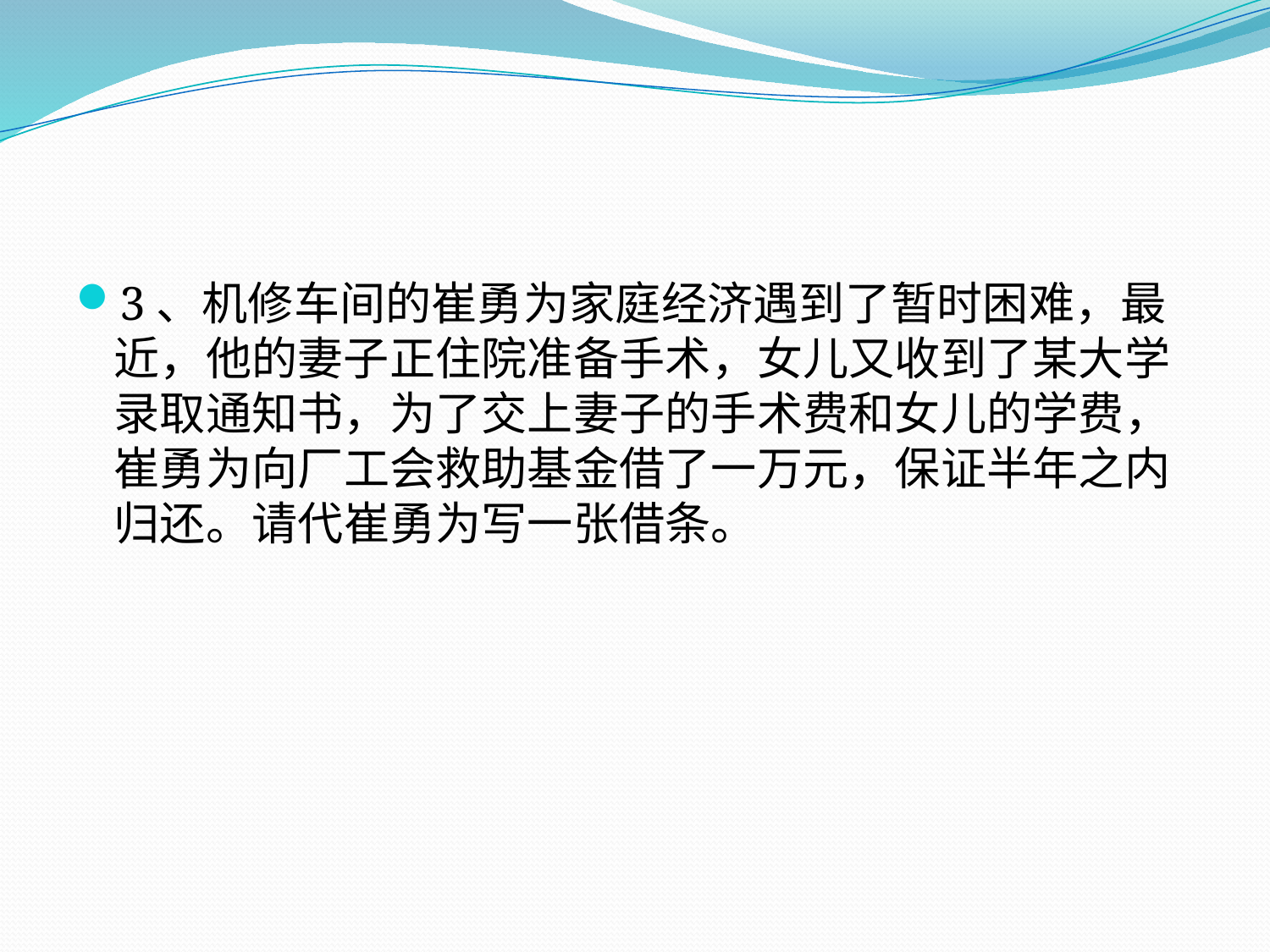

#
3、机修车间的崔勇为家庭经济遇到了暂时困难，最近，他的妻子正住院准备手术，女儿又收到了某大学录取通知书，为了交上妻子的手术费和女儿的学费，崔勇为向厂工会救助基金借了一万元，保证半年之内归还。请代崔勇为写一张借条。